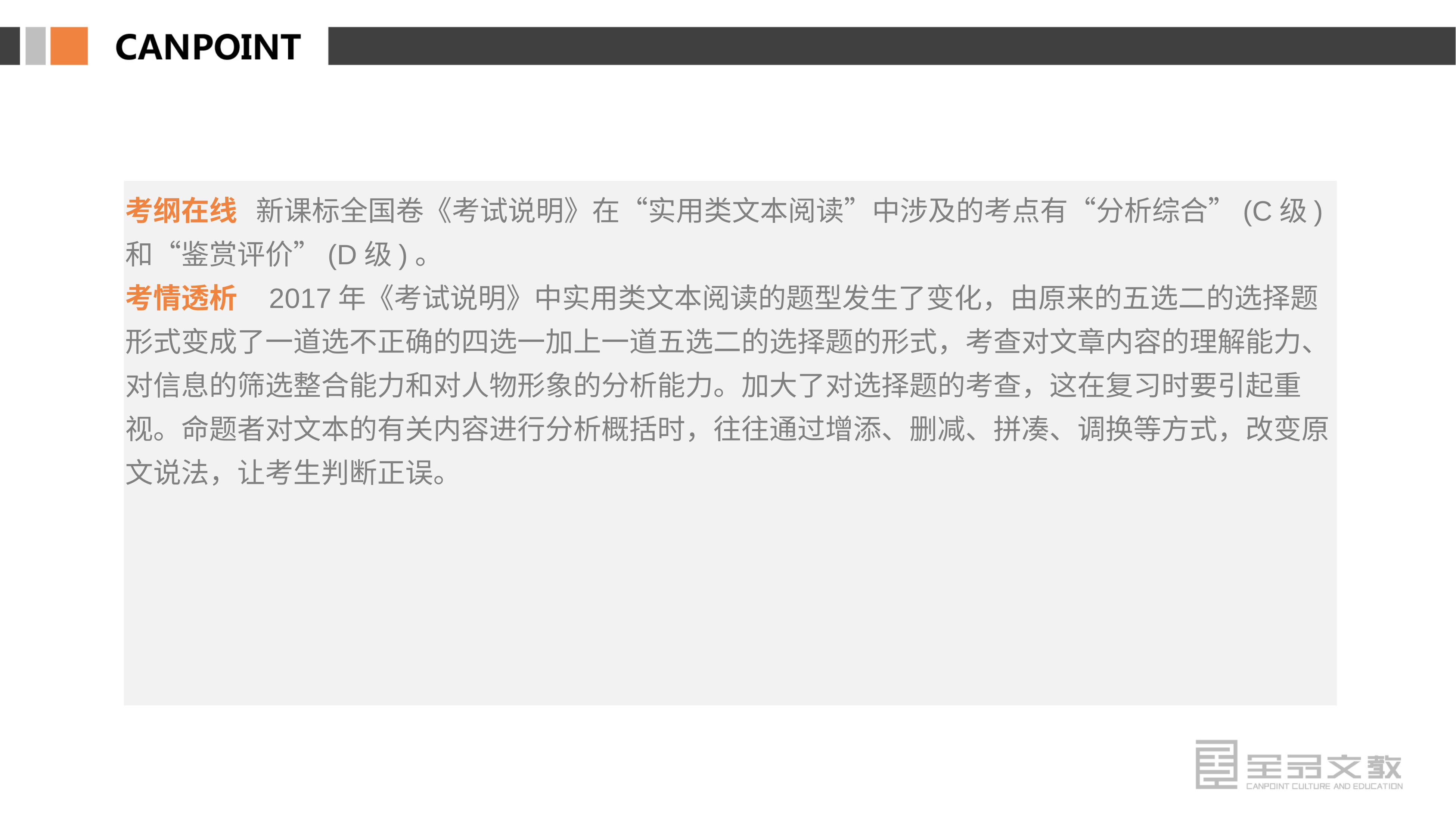

考纲在线   新课标全国卷《考试说明》在“实用类文本阅读”中涉及的考点有“分析综合”(C级)和“鉴赏评价”(D级)。
考情透析    2017年《考试说明》中实用类文本阅读的题型发生了变化，由原来的五选二的选择题形式变成了一道选不正确的四选一加上一道五选二的选择题的形式，考查对文章内容的理解能力、对信息的筛选整合能力和对人物形象的分析能力。加大了对选择题的考查，这在复习时要引起重视。命题者对文本的有关内容进行分析概括时，往往通过增添、删减、拼凑、调换等方式，改变原文说法，让考生判断正误。